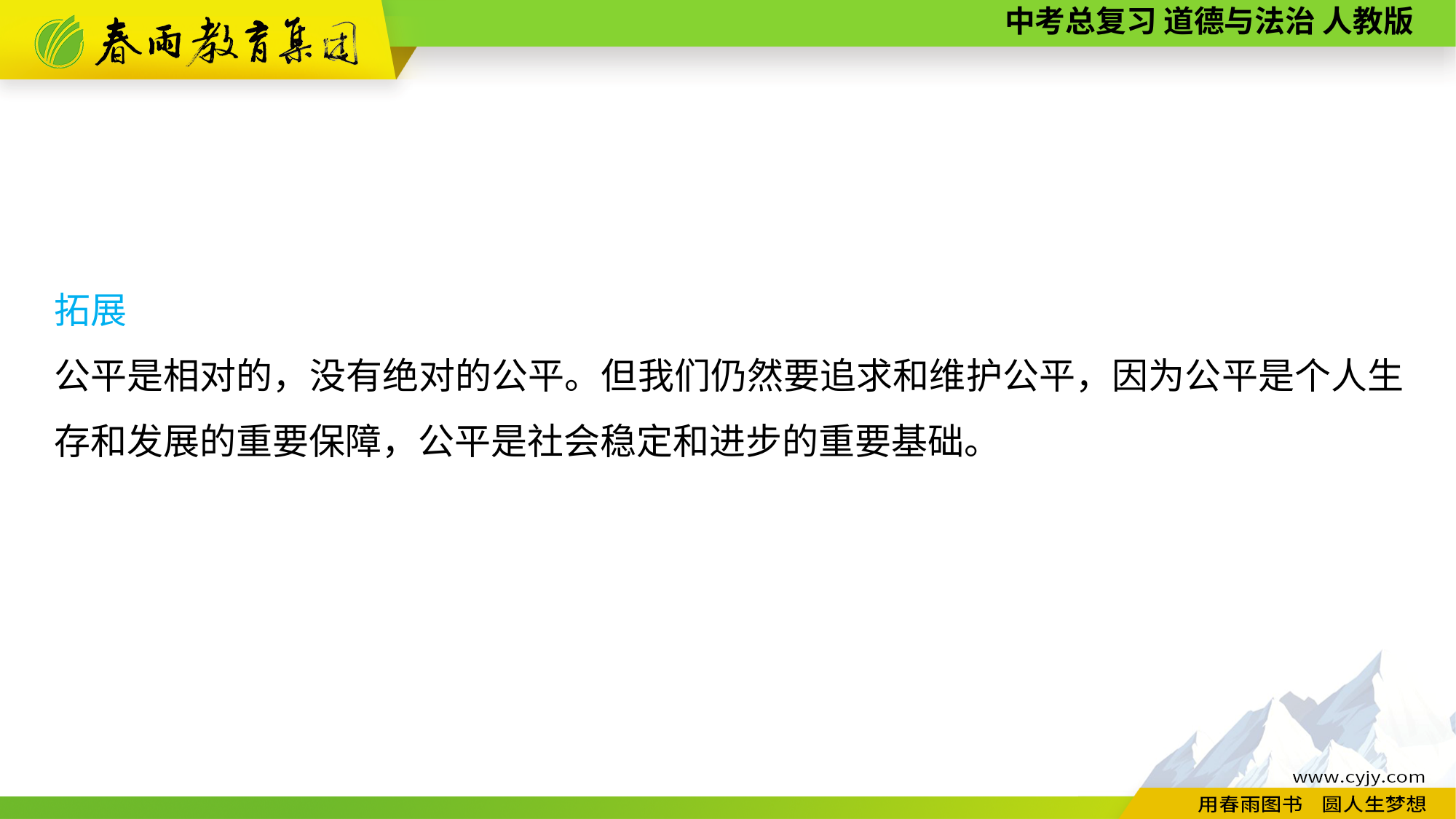

拓展
公平是相对的，没有绝对的公平。但我们仍然要追求和维护公平，因为公平是个人生存和发展的重要保障，公平是社会稳定和进步的重要基础。